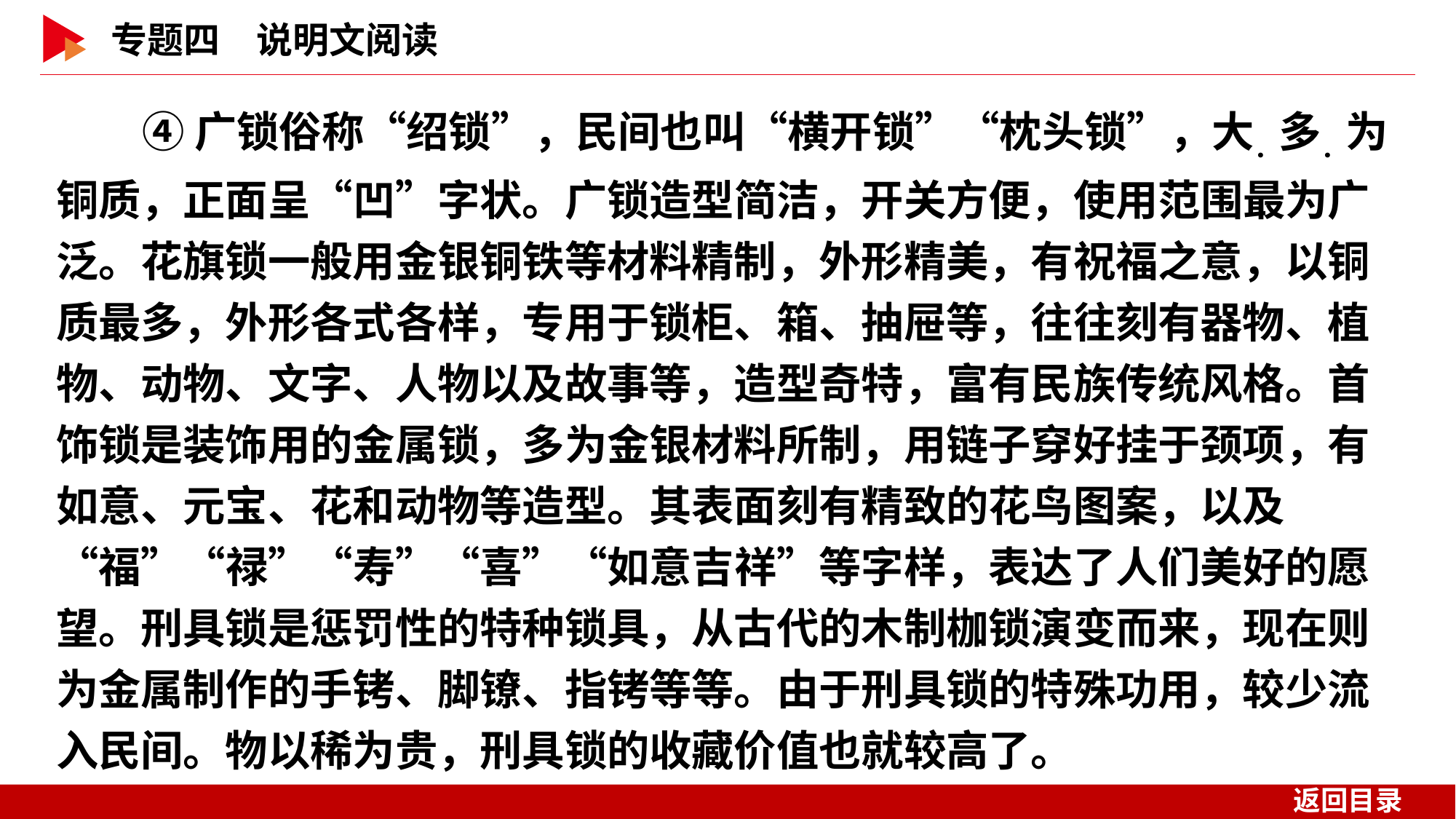

④广锁俗称“绍锁”，民间也叫“横开锁”“枕头锁”，大．多．为铜质，正面呈“凹”字状。广锁造型简洁，开关方便，使用范围最为广泛。花旗锁一般用金银铜铁等材料精制，外形精美，有祝福之意，以铜质最多，外形各式各样，专用于锁柜、箱、抽屉等，往往刻有器物、植物、动物、文字、人物以及故事等，造型奇特，富有民族传统风格。首饰锁是装饰用的金属锁，多为金银材料所制，用链子穿好挂于颈项，有如意、元宝、花和动物等造型。其表面刻有精致的花鸟图案，以及“福”“禄”“寿”“喜”“如意吉祥”等字样，表达了人们美好的愿望。刑具锁是惩罚性的特种锁具，从古代的木制枷锁演变而来，现在则为金属制作的手铐、脚镣、指铐等等。由于刑具锁的特殊功用，较少流入民间。物以稀为贵，刑具锁的收藏价值也就较高了。